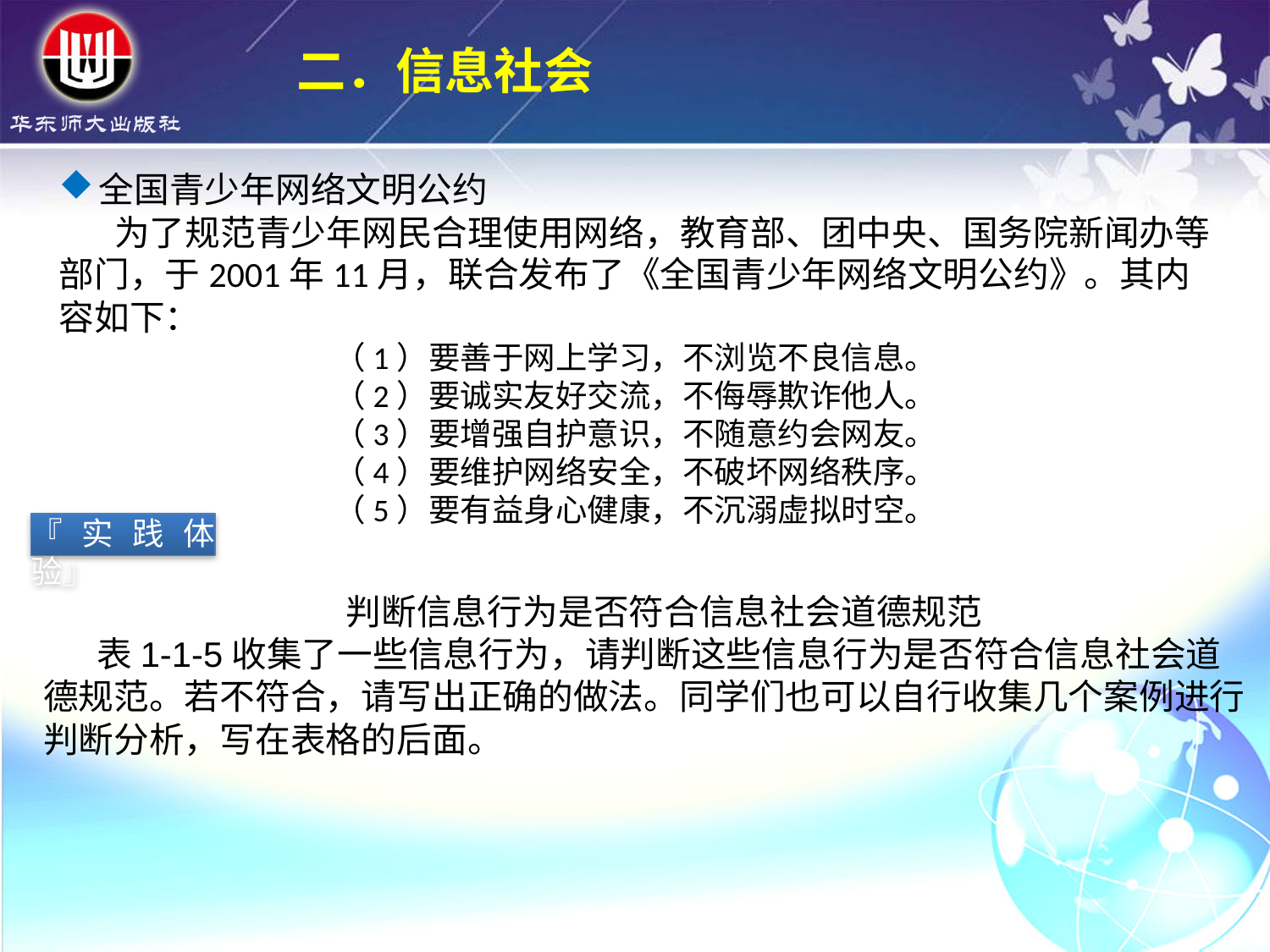

二．信息社会
全国青少年网络文明公约
      为了规范青少年网民合理使用网络，教育部、团中央、国务院新闻办等部门，于2001年11月，联合发布了《全国青少年网络文明公约》。其内容如下：
（1）要善于网上学习，不浏览不良信息。
（2）要诚实友好交流，不侮辱欺诈他人。
（3）要增强自护意识，不随意约会网友。
（4）要维护网络安全，不破坏网络秩序。
（5）要有益身心健康，不沉溺虚拟时空。

『实践体验』
判断信息行为是否符合信息社会道德规范
 表1-1-5收集了一些信息行为，请判断这些信息行为是否符合信息社会道德规范。若不符合，请写出正确的做法。同学们也可以自行收集几个案例进行判断分析，写在表格的后面。